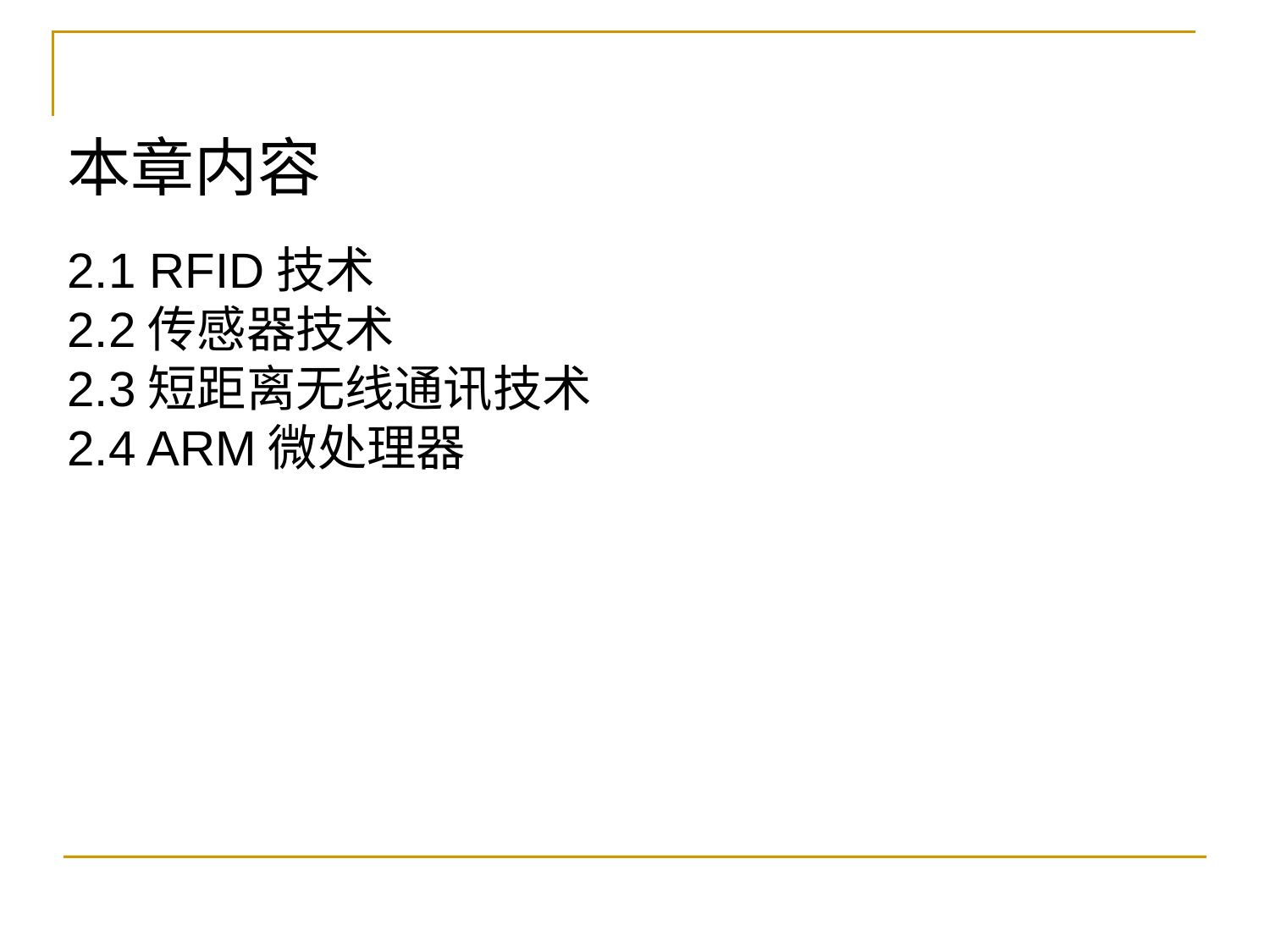

本章内容
2.1 RFID技术
2.2传感器技术
2.3短距离无线通讯技术
2.4 ARM微处理器